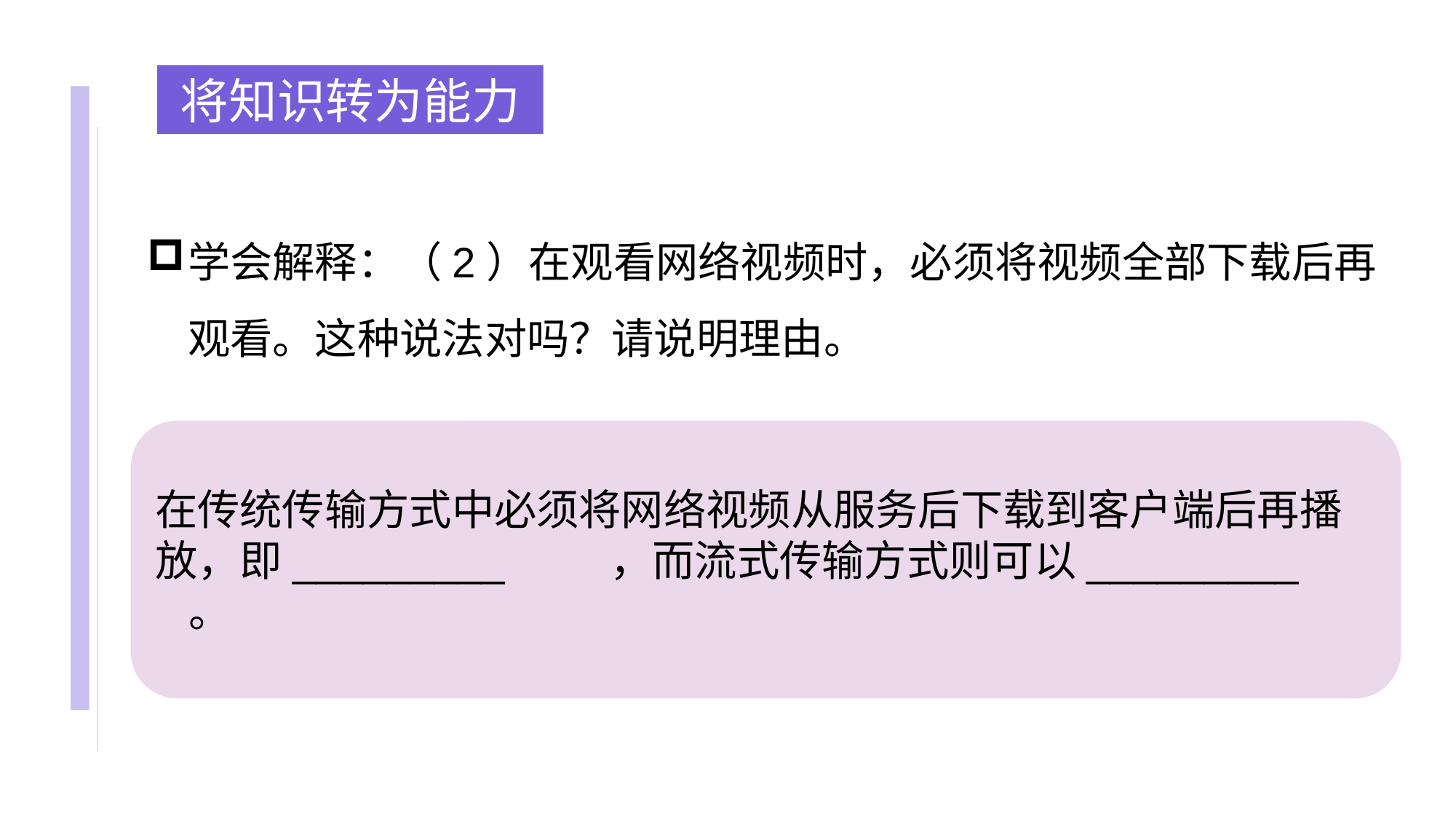

将知识转为能力

学会解释：（2）在观看网络视频时，必须将视频全部下载后再观看。这种说法对吗？请说明理由。
在传统传输方式中必须将网络视频从服务后下载到客户端后再播放，即_________        ，而流式传输方式则可以_________         。